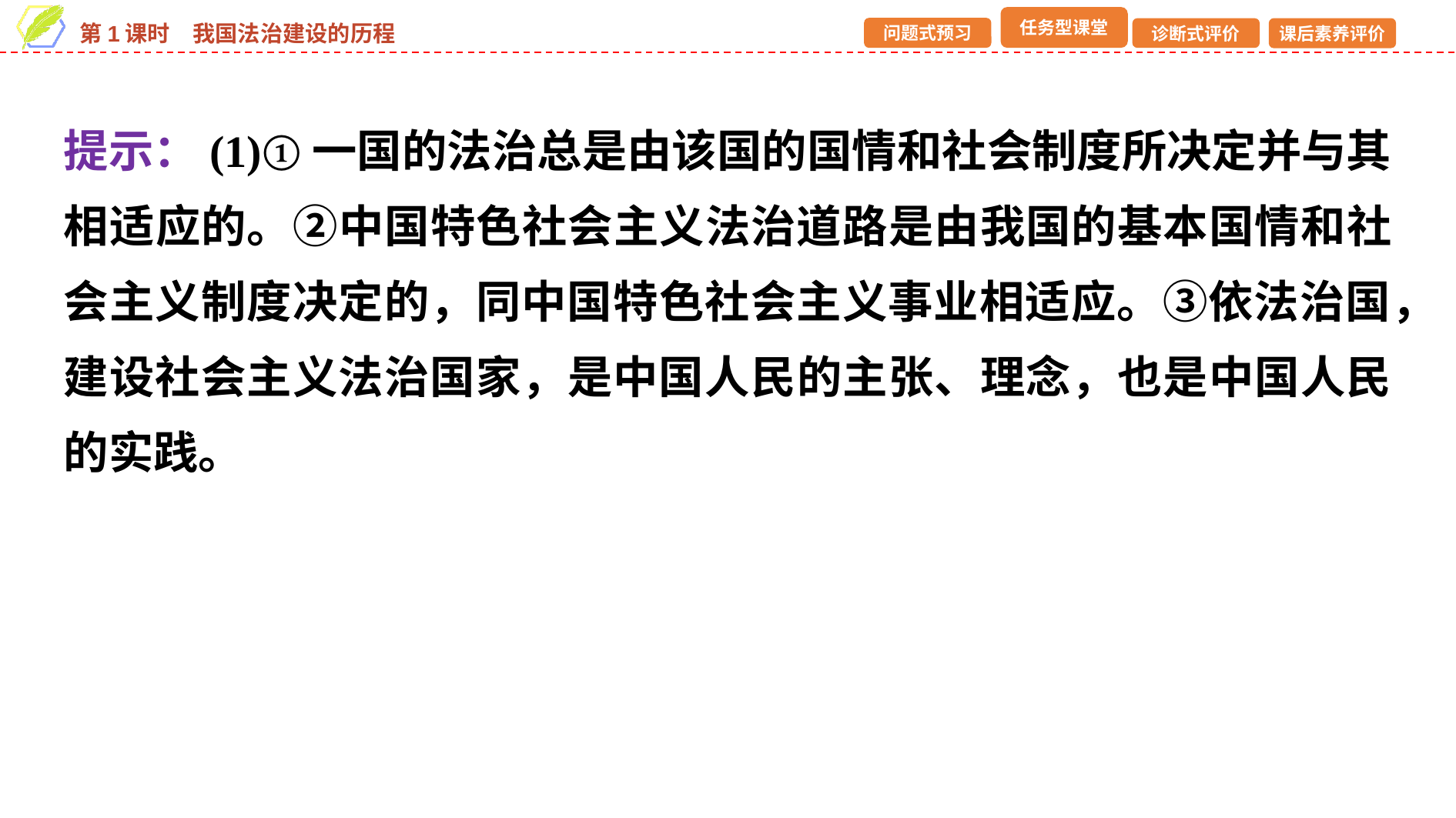

提示：(1)①一国的法治总是由该国的国情和社会制度所决定并与其相适应的。②中国特色社会主义法治道路是由我国的基本国情和社会主义制度决定的，同中国特色社会主义事业相适应。③依法治国，建设社会主义法治国家，是中国人民的主张、理念，也是中国人民的实践。